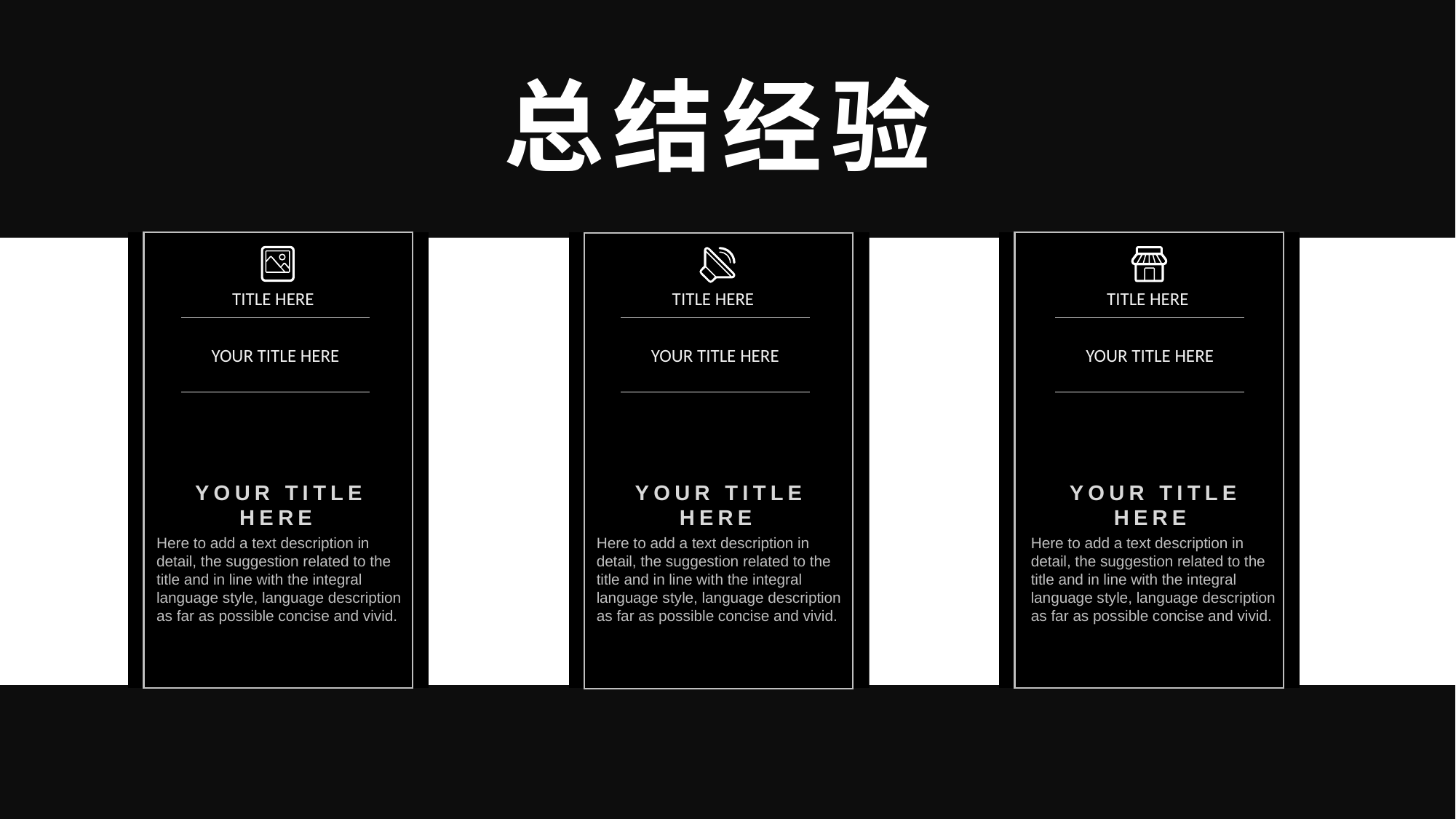

总结经验

TITLE HERE
TITLE HERE
TITLE HERE
YOUR TITLE HERE
YOUR TITLE HERE
YOUR TITLE HERE
YOUR TITLE HERE
YOUR TITLE HERE
YOUR TITLE HERE
Here to add a text description in detail, the suggestion related to the title and in line with the integral language style, language description as far as possible concise and vivid.
Here to add a text description in detail, the suggestion related to the title and in line with the integral language style, language description as far as possible concise and vivid.
Here to add a text description in detail, the suggestion related to the title and in line with the integral language style, language description as far as possible concise and vivid.